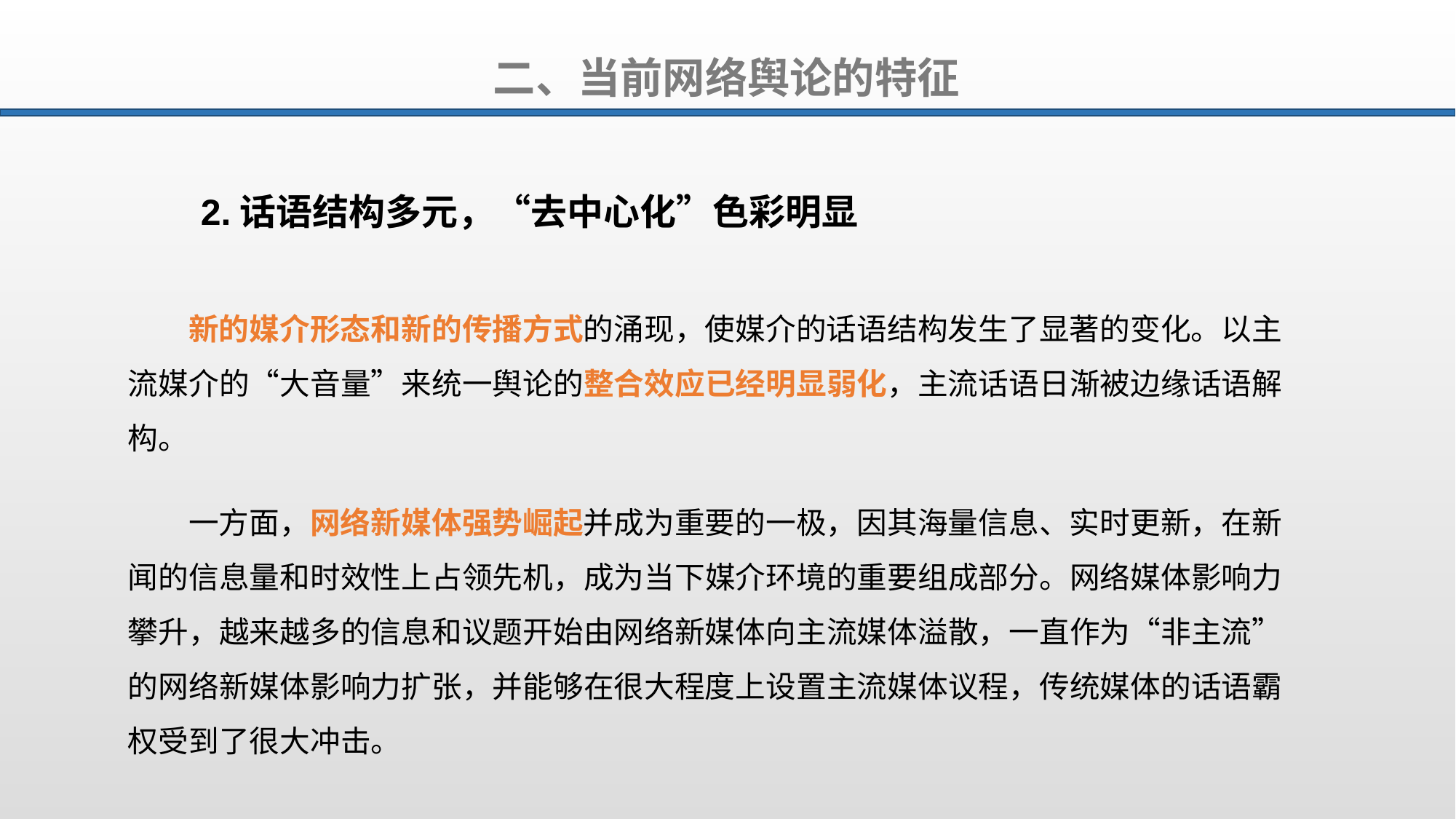

二、当前网络舆论的特征

2.话语结构多元，“去中心化”色彩明显
新的媒介形态和新的传播方式的涌现，使媒介的话语结构发生了显著的变化。以主流媒介的“大音量”来统一舆论的整合效应已经明显弱化，主流话语日渐被边缘话语解构。
一方面，网络新媒体强势崛起并成为重要的一极，因其海量信息、实时更新，在新闻的信息量和时效性上占领先机，成为当下媒介环境的重要组成部分。网络媒体影响力攀升，越来越多的信息和议题开始由网络新媒体向主流媒体溢散，一直作为“非主流”的网络新媒体影响力扩张，并能够在很大程度上设置主流媒体议程，传统媒体的话语霸权受到了很大冲击。